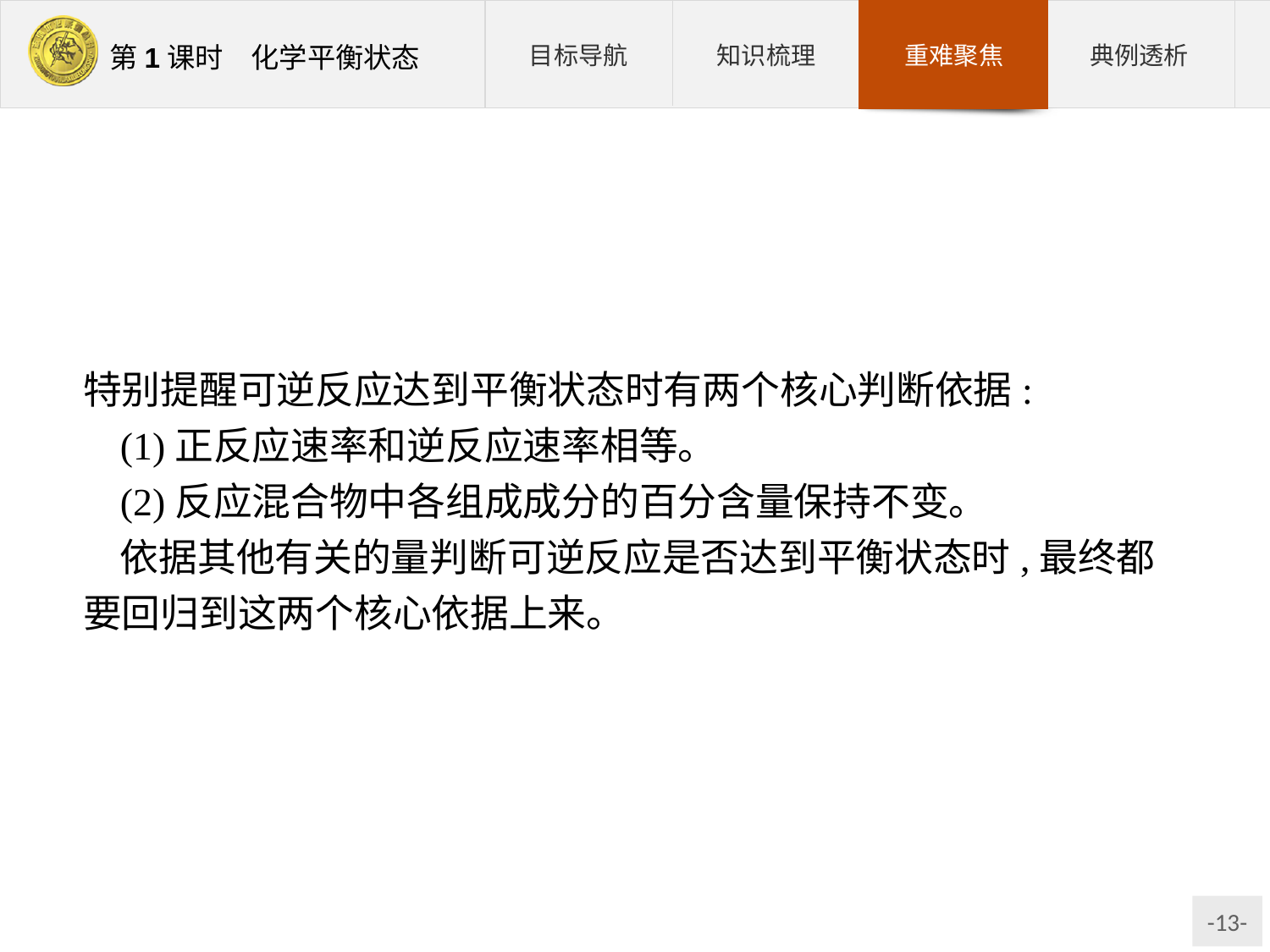

特别提醒可逆反应达到平衡状态时有两个核心判断依据:
(1)正反应速率和逆反应速率相等。
(2)反应混合物中各组成成分的百分含量保持不变。
依据其他有关的量判断可逆反应是否达到平衡状态时,最终都要回归到这两个核心依据上来。